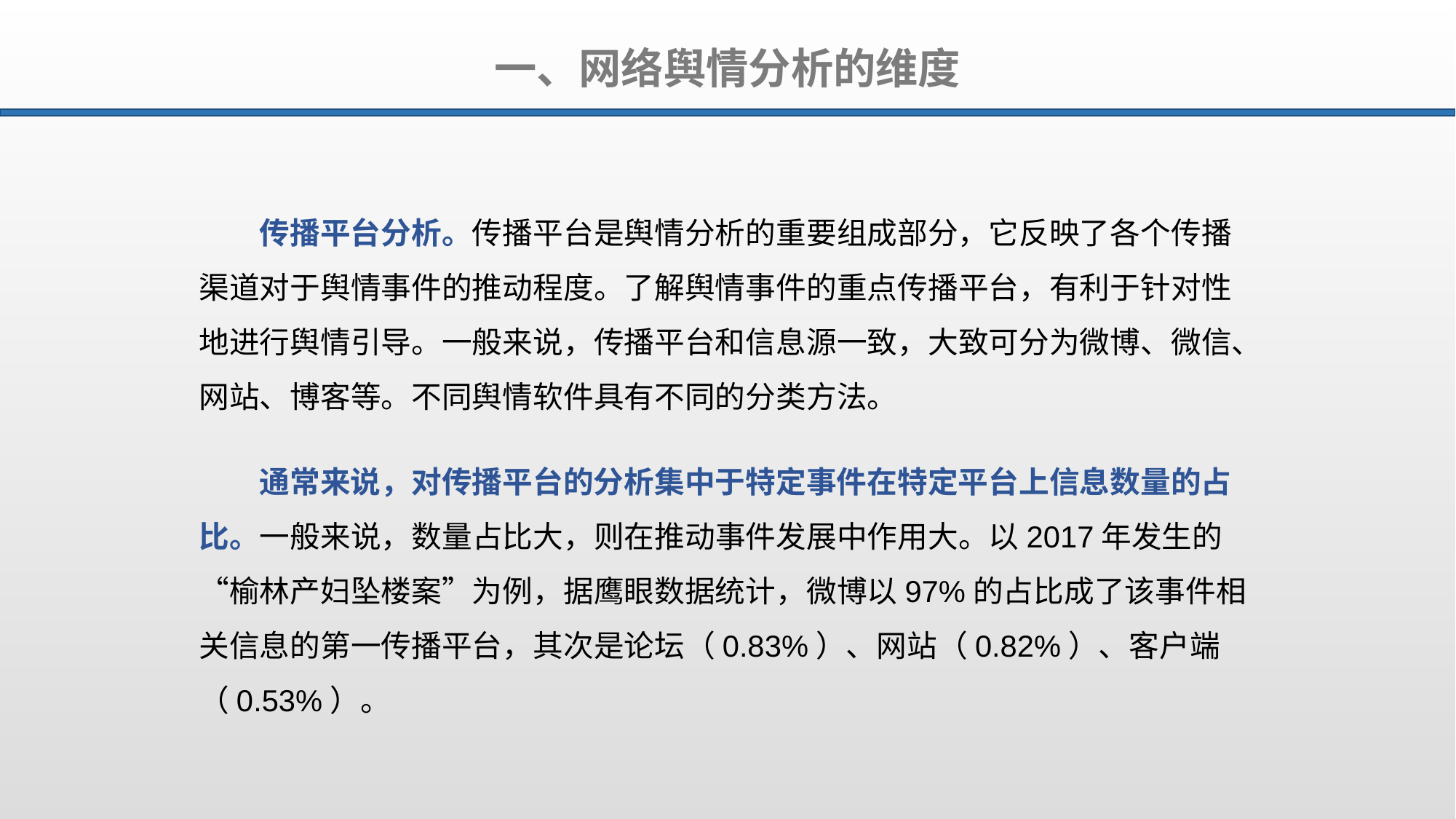

一、网络舆情分析的维度

传播平台分析。传播平台是舆情分析的重要组成部分，它反映了各个传播渠道对于舆情事件的推动程度。了解舆情事件的重点传播平台，有利于针对性地进行舆情引导。一般来说，传播平台和信息源一致，大致可分为微博、微信、网站、博客等。不同舆情软件具有不同的分类方法。
通常来说，对传播平台的分析集中于特定事件在特定平台上信息数量的占比。一般来说，数量占比大，则在推动事件发展中作用大。以2017年发生的“榆林产妇坠楼案”为例，据鹰眼数据统计，微博以97%的占比成了该事件相关信息的第一传播平台，其次是论坛（0.83%）、网站（0.82%）、客户端（0.53%）。